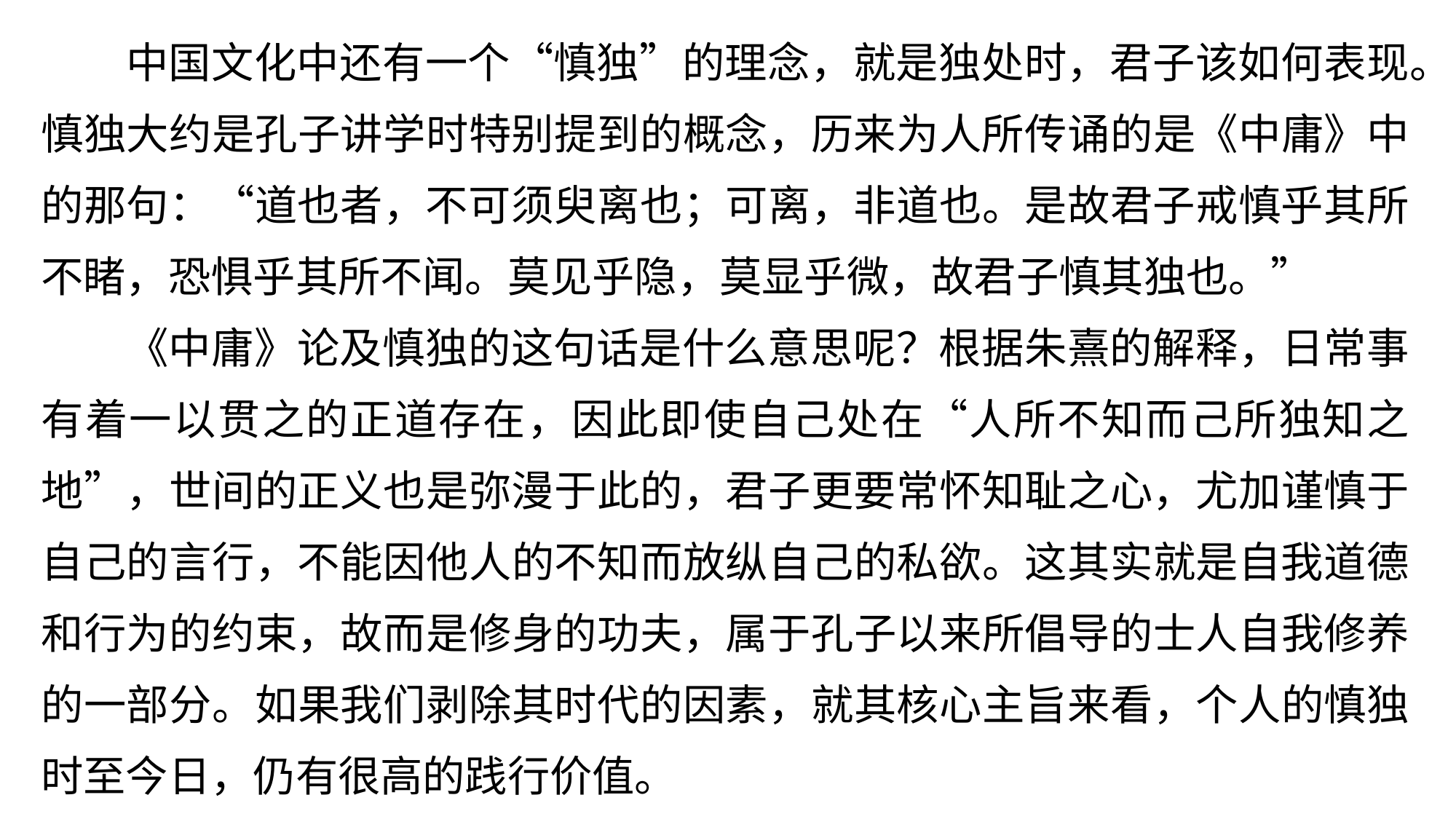

中国文化中还有一个“慎独”的理念，就是独处时，君子该如何表现。慎独大约是孔子讲学时特别提到的概念，历来为人所传诵的是《中庸》中的那句：“道也者，不可须臾离也；可离，非道也。是故君子戒慎乎其所不睹，恐惧乎其所不闻。莫见乎隐，莫显乎微，故君子慎其独也。”
《中庸》论及慎独的这句话是什么意思呢？根据朱熹的解释，日常事有着一以贯之的正道存在，因此即使自己处在“人所不知而己所独知之地”，世间的正义也是弥漫于此的，君子更要常怀知耻之心，尤加谨慎于自己的言行，不能因他人的不知而放纵自己的私欲。这其实就是自我道德和行为的约束，故而是修身的功夫，属于孔子以来所倡导的士人自我修养的一部分。如果我们剥除其时代的因素，就其核心主旨来看，个人的慎独时至今日，仍有很高的践行价值。